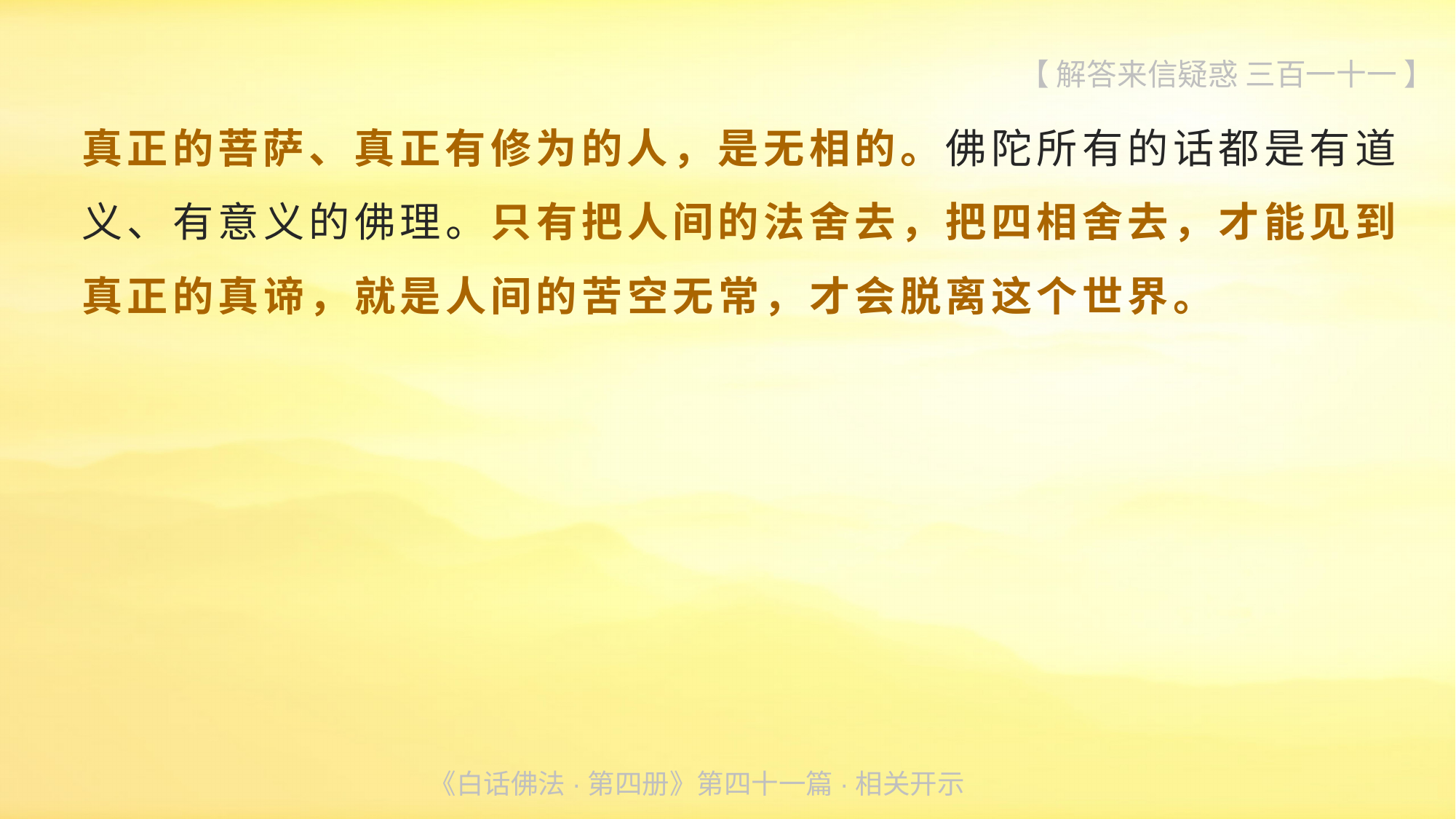

【 解答来信疑惑 三百一十一 】
真正的菩萨、真正有修为的人，是无相的。佛陀所有的话都是有道义、有意义的佛理。只有把人间的法舍去，把四相舍去，才能见到真正的真谛，就是人间的苦空无常，才会脱离这个世界。

《白话佛法·第四册》第四十一篇·相关开示